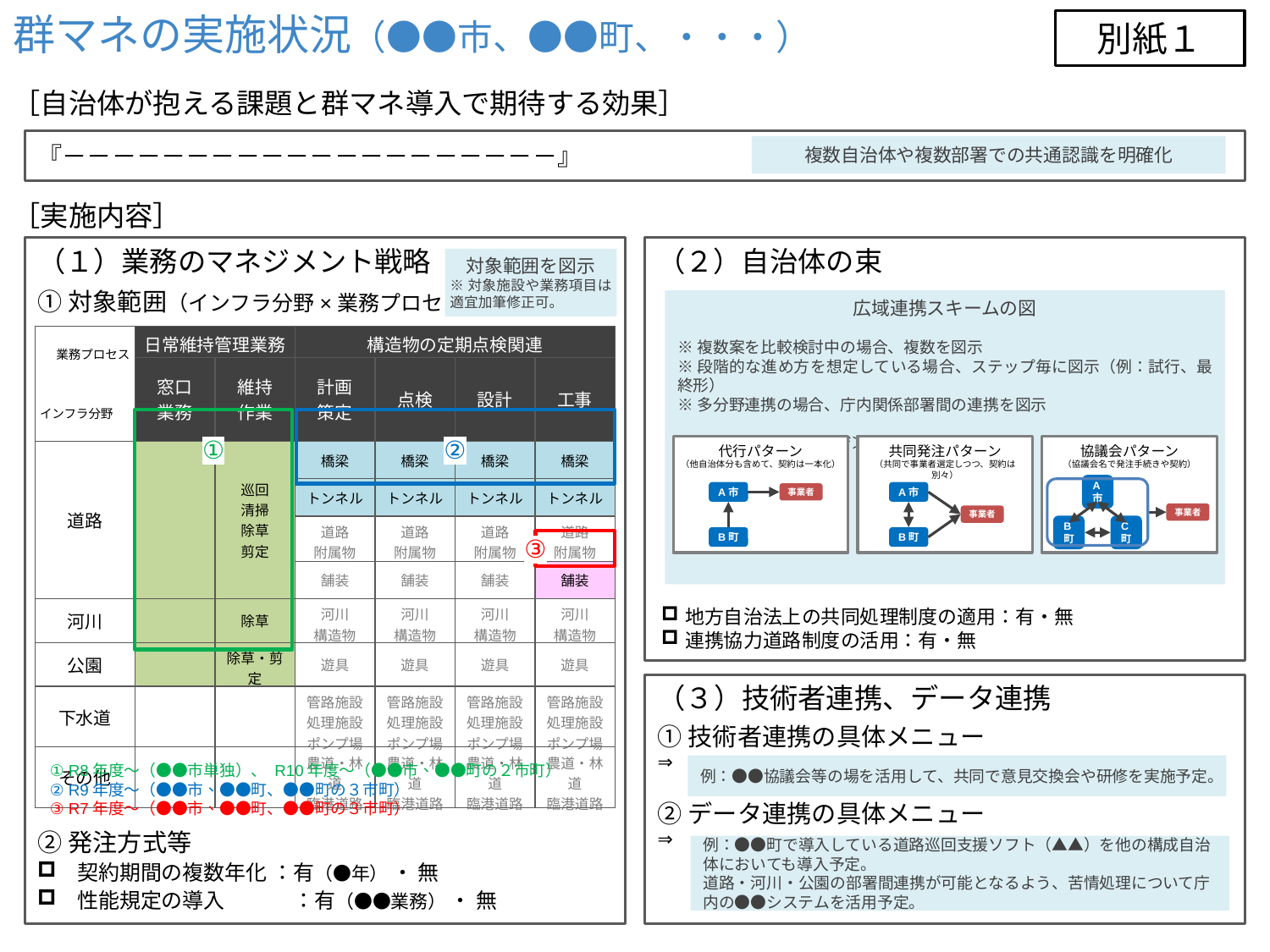

群マネの実施状況（●●市、●●町、・・・）
別紙１
［自治体が抱える課題と群マネ導入で期待する効果］
『－－－－－－－－－－－－－－－－－－－－』
複数自治体や複数部署での共通認識を明確化
［実施内容］
（１）業務のマネジメント戦略
（２）自治体の束
対象範囲を図示
※対象施設や業務項目は適宜加筆修正可。
①対象範囲（インフラ分野×業務プロセス）
広域連携スキームの図

※複数案を比較検討中の場合、複数を図示
※段階的な進め方を想定している場合、ステップ毎に図示（例：試行、最終形）
※多分野連携の場合、庁内関係部署間の連携を図示

＜スキーム図のイメージ＞
| 業務プロセス インフラ分野 | 日常維持管理業務 |  | 構造物の定期点検関連 |  |  |  |
| --- | --- | --- | --- | --- | --- | --- |
|  | 窓口 業務 | 維持 作業 | 計画 策定 | 点検 | 設計 | 工事 |
| 道路 |  | 巡回 清掃 除草 剪定 | 橋梁 | 橋梁 | 橋梁 | 橋梁 |
|  |  |  | トンネル | トンネル | トンネル | トンネル |
|  |  |  | 道路 附属物 | 道路 附属物 | 道路 附属物 | 道路 附属物 |
|  |  |  | 舗装 | 舗装 | 舗装 | 舗装 |
| 河川 |  | 除草 | 河川 構造物 | 河川 構造物 | 河川 構造物 | 河川 構造物 |
| 公園 |  | 除草・剪定 | 遊具 | 遊具 | 遊具 | 遊具 |
| 下水道 |  |  | 管路施設 処理施設 ポンプ場 | 管路施設 処理施設 ポンプ場 | 管路施設 処理施設 ポンプ場 | 管路施設 処理施設 ポンプ場 |
| その他 |  |  | 農道・林道 臨港道路 | 農道・林道 臨港道路 | 農道・林道 臨港道路 | 農道・林道 臨港道路 |

①
②
代行パターン
（他自治体分も含めて、契約は一本化）
A市
事業者
B町
共同発注パターン
（共同で事業者選定しつつ、契約は別々）
A市
事業者
B町
協議会パターン
（協議会名で発注手続きや契約）

A市
C町
B町
事業者
③

地方自治法上の共同処理制度の適用：有・無
連携協力道路制度の活用：有・無
（３）技術者連携、データ連携
①技術者連携の具体メニュー
⇒

②データ連携の具体メニュー
⇒
例：●●協議会等の場を活用して、共同で意見交換会や研修を実施予定。
① R8年度～（●●市単独）、 R10年度～（●●市、●●町の２市町）
② R9年度～（●●市、●●町、●●町の３市町）
③ R7年度～（●●市、●●町、●●町の３市町）
②発注方式等

契約期間の複数年化 ：有（●年） ・ 無

性能規定の導入　　　 ：有（●●業務） ・ 無
例：●●町で導入している道路巡回支援ソフト（▲▲）を他の構成自治体においても導入予定。
道路・河川・公園の部署間連携が可能となるよう、苦情処理について庁内の●●システムを活用予定。